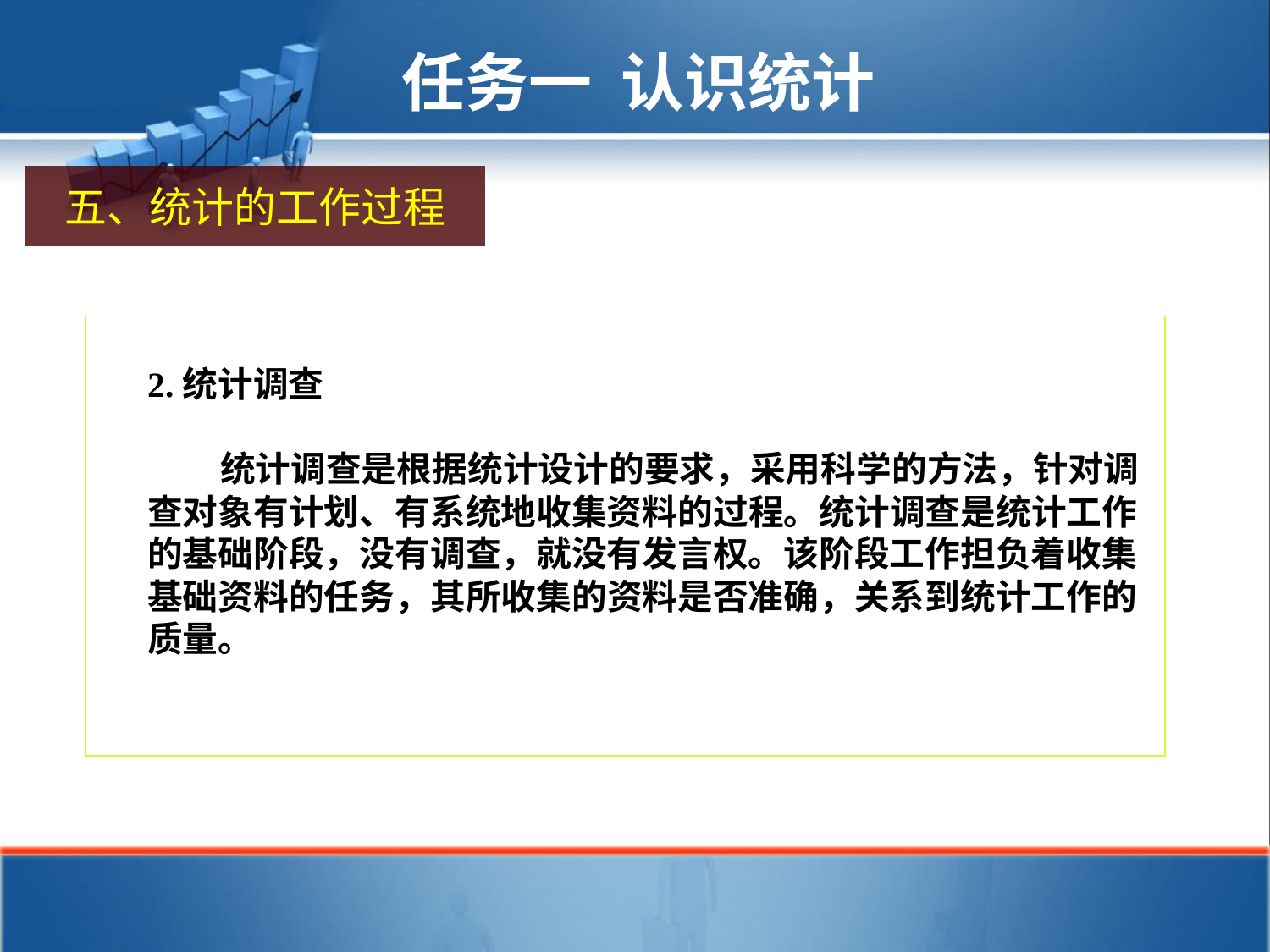

任务一  认识统计
五、统计的工作过程

2.统计调查

        统计调查是根据统计设计的要求，采用科学的方法，针对调查对象有计划、有系统地收集资料的过程。统计调查是统计工作的基础阶段，没有调查，就没有发言权。该阶段工作担负着收集基础资料的任务，其所收集的资料是否准确，关系到统计工作的质量。